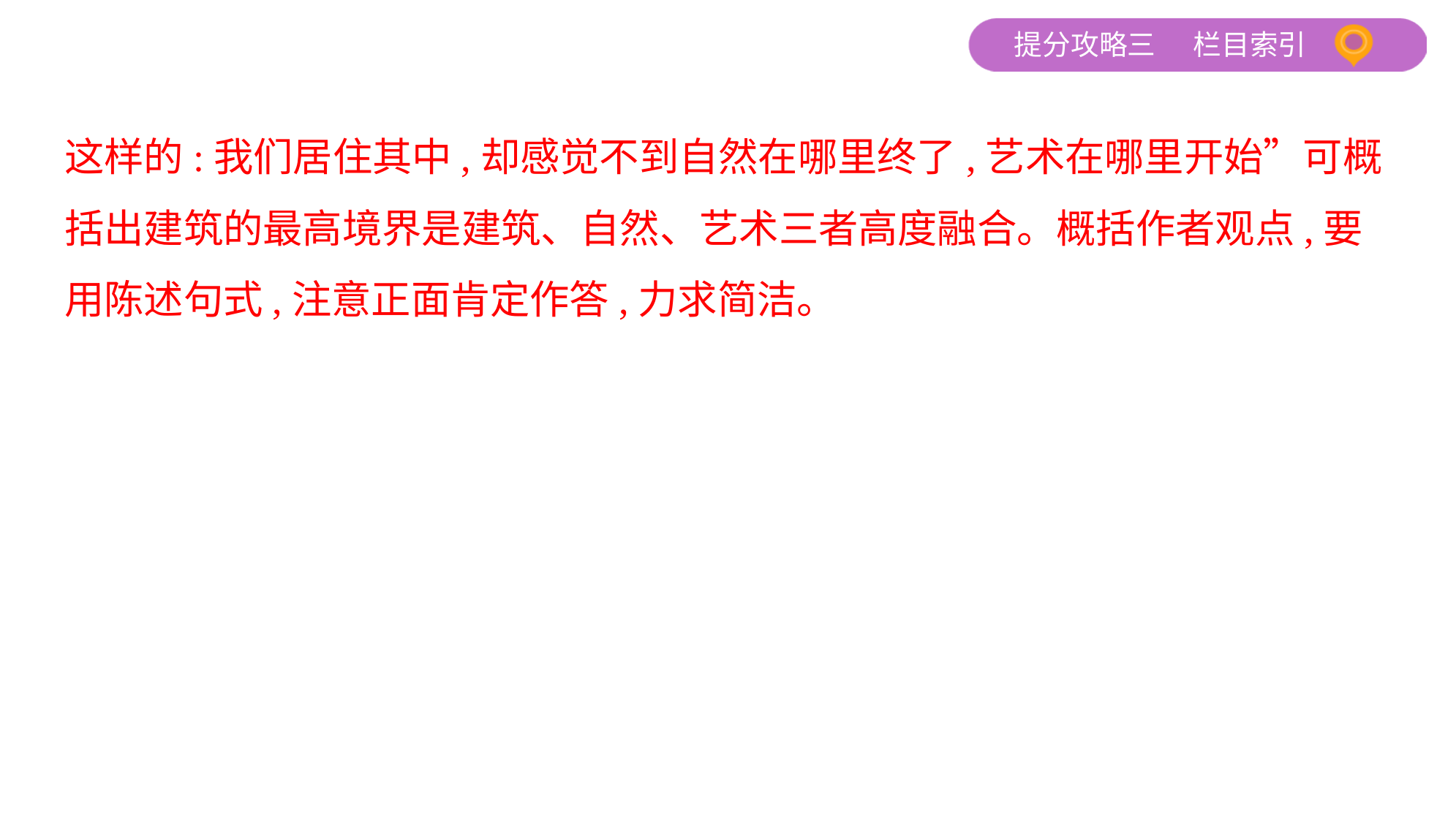

这样的:我们居住其中,却感觉不到自然在哪里终了,艺术在哪里开始”可概
括出建筑的最高境界是建筑、自然、艺术三者高度融合。概括作者观点,要
用陈述句式,注意正面肯定作答,力求简洁。